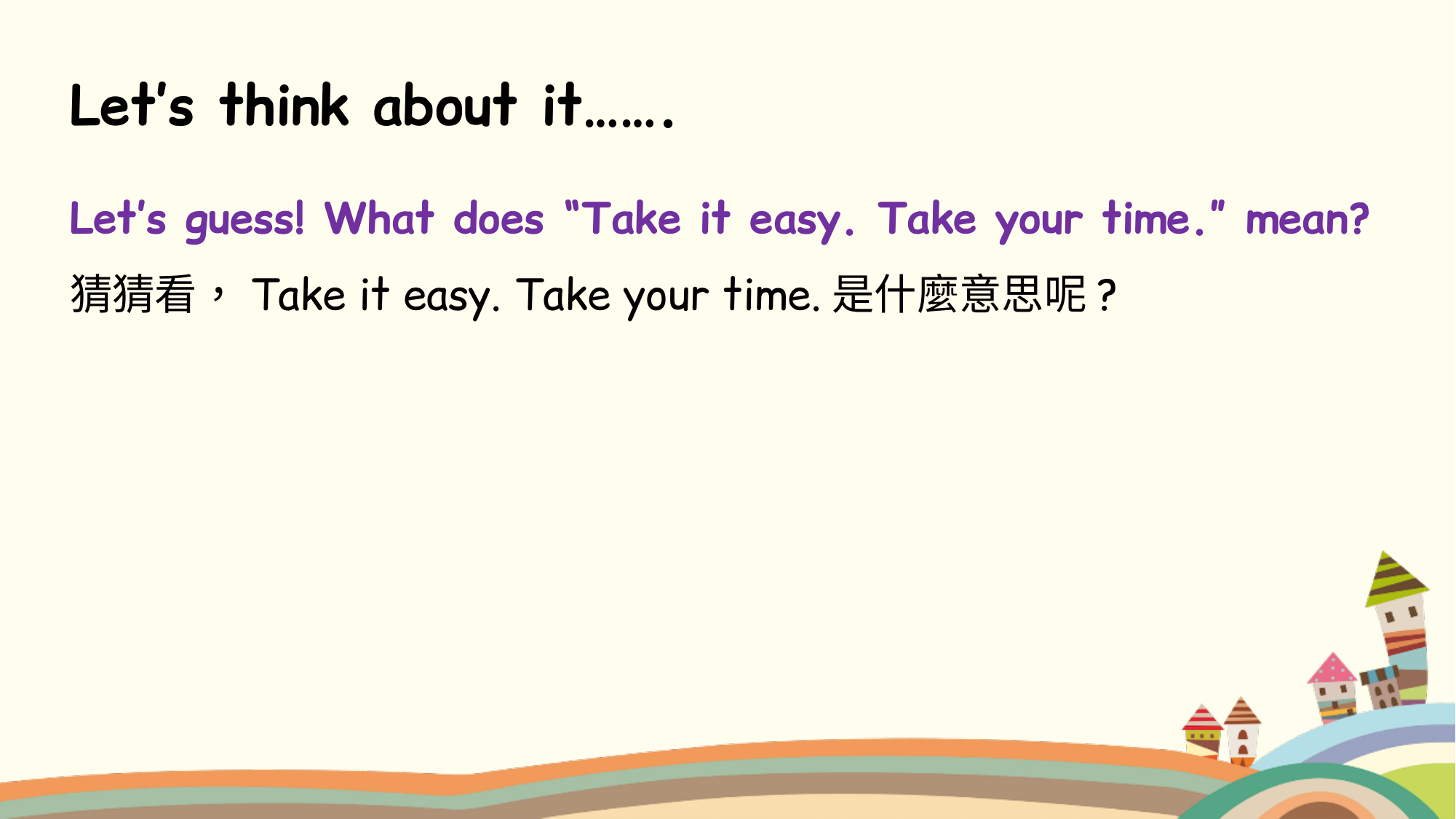

Let’s think about it…….
Let’s guess! What does “Take it easy. Take your time.” mean?
猜猜看，Take it easy. Take your time.是什麼意思呢?